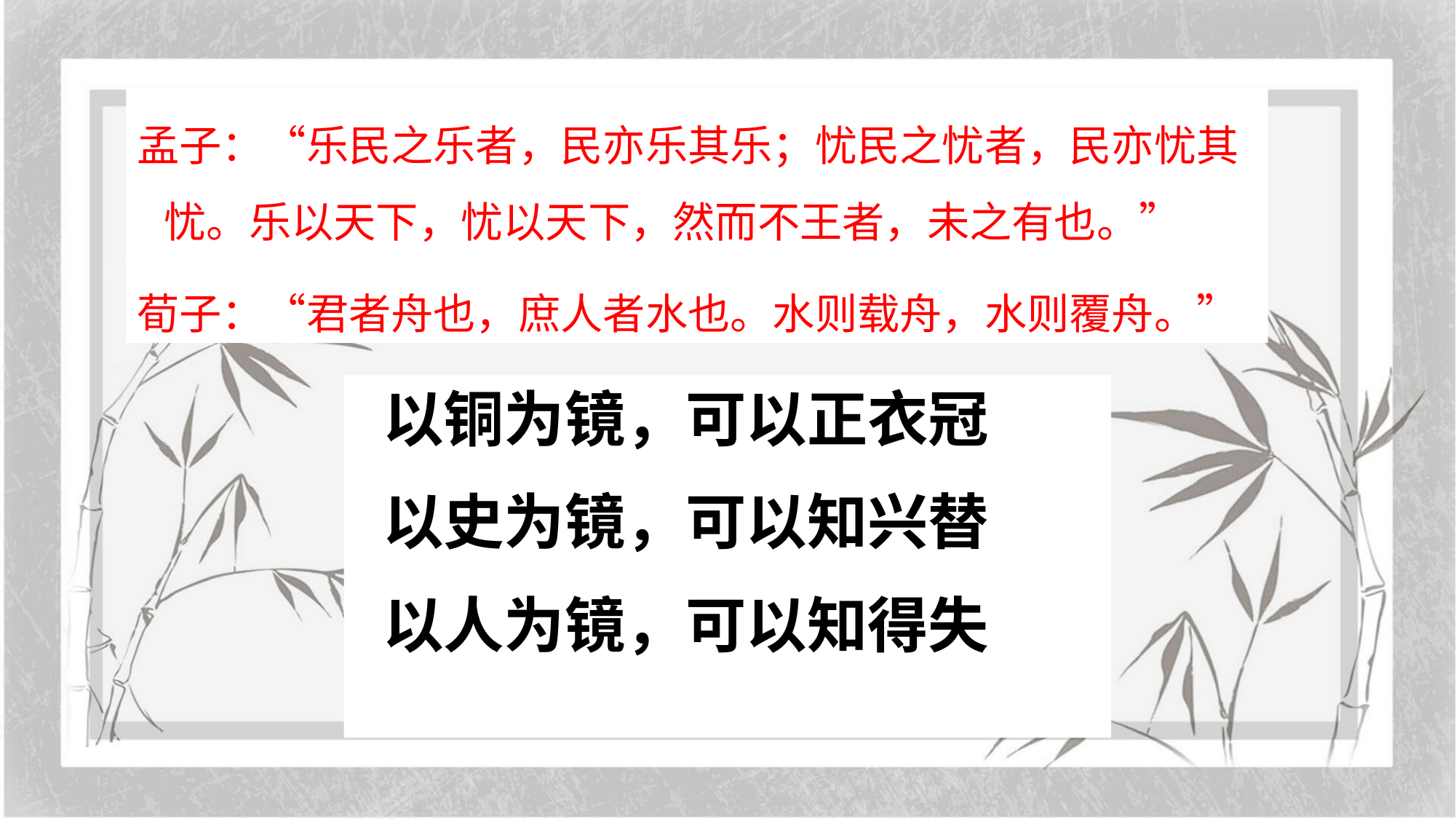

孟子：“乐民之乐者，民亦乐其乐；忧民之忧者，民亦忧其忧。乐以天下，忧以天下，然而不王者，未之有也。”
荀子：“君者舟也，庶人者水也。水则载舟，水则覆舟。”
 以铜为镜，可以正衣冠
 以史为镜，可以知兴替
 以人为镜，可以知得失